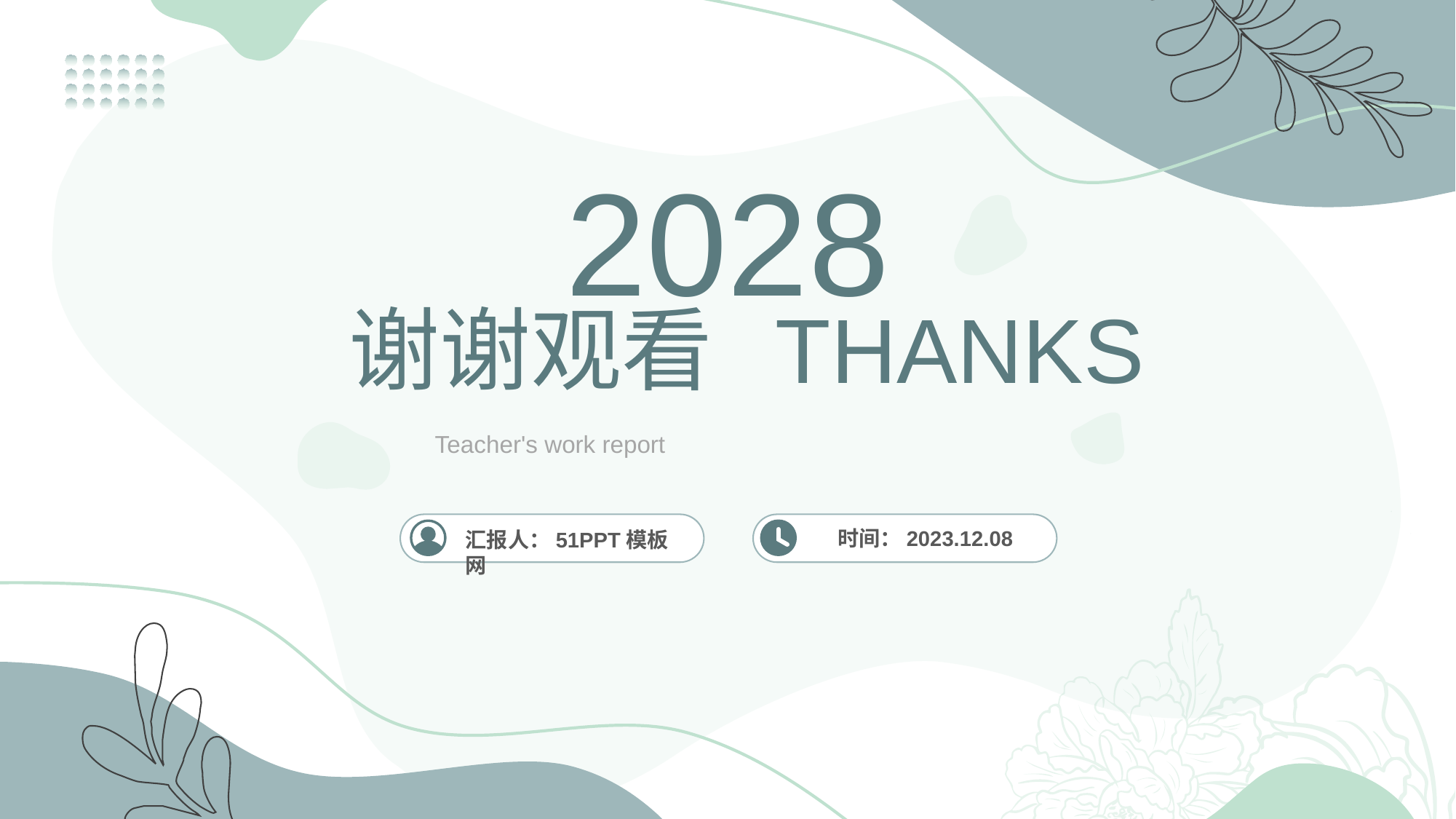

2028

谢谢观看  THANKS

Teacher's work report

汇报人：51PPT模板网

时间：2023.12.08